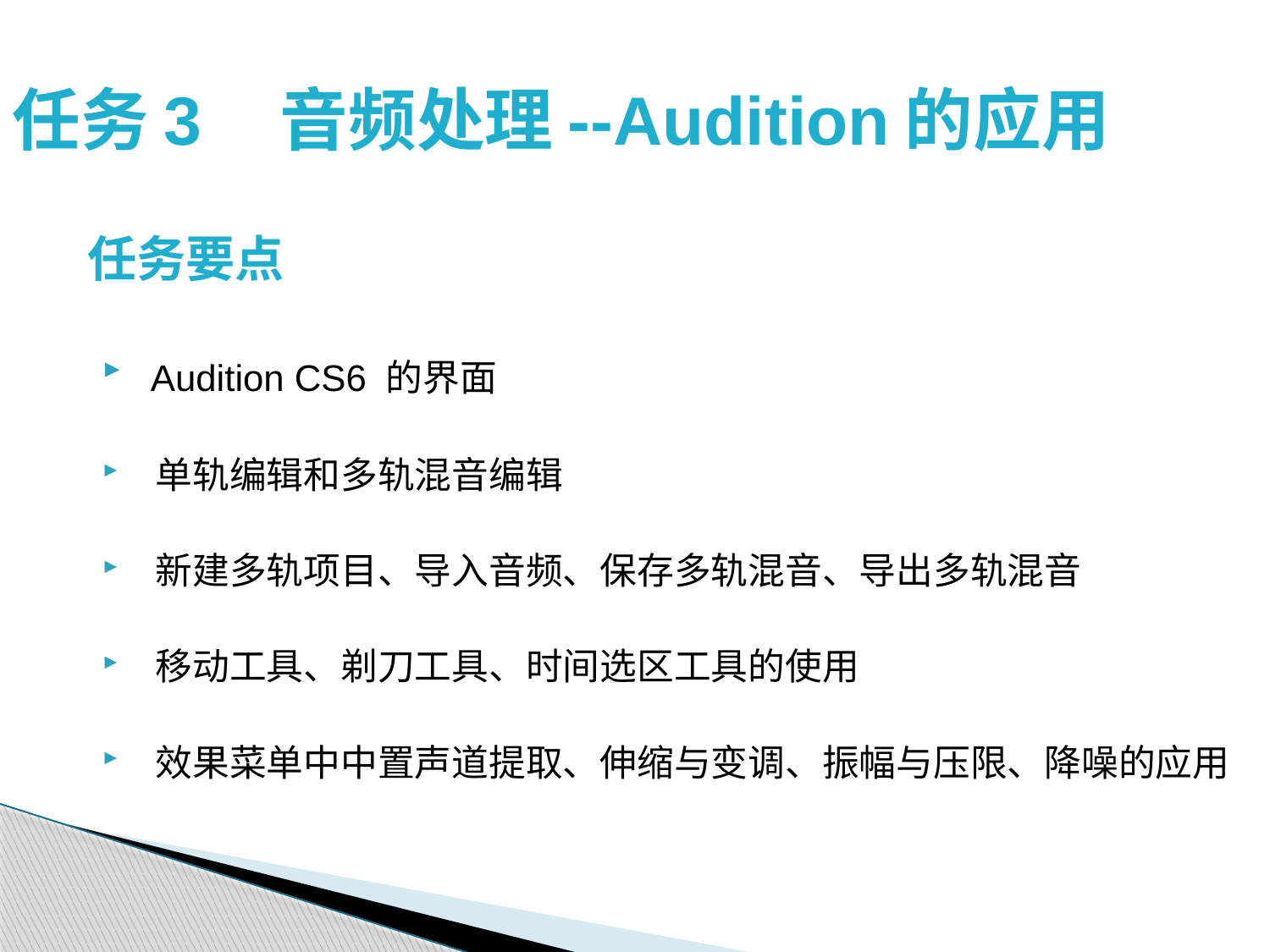

# 任务3　音频处理--Audition的应用
任务要点
 Audition CS6 的界面
 单轨编辑和多轨混音编辑
 新建多轨项目、导入音频、保存多轨混音、导出多轨混音
 移动工具、剃刀工具、时间选区工具的使用
 效果菜单中中置声道提取、伸缩与变调、振幅与压限、降噪的应用